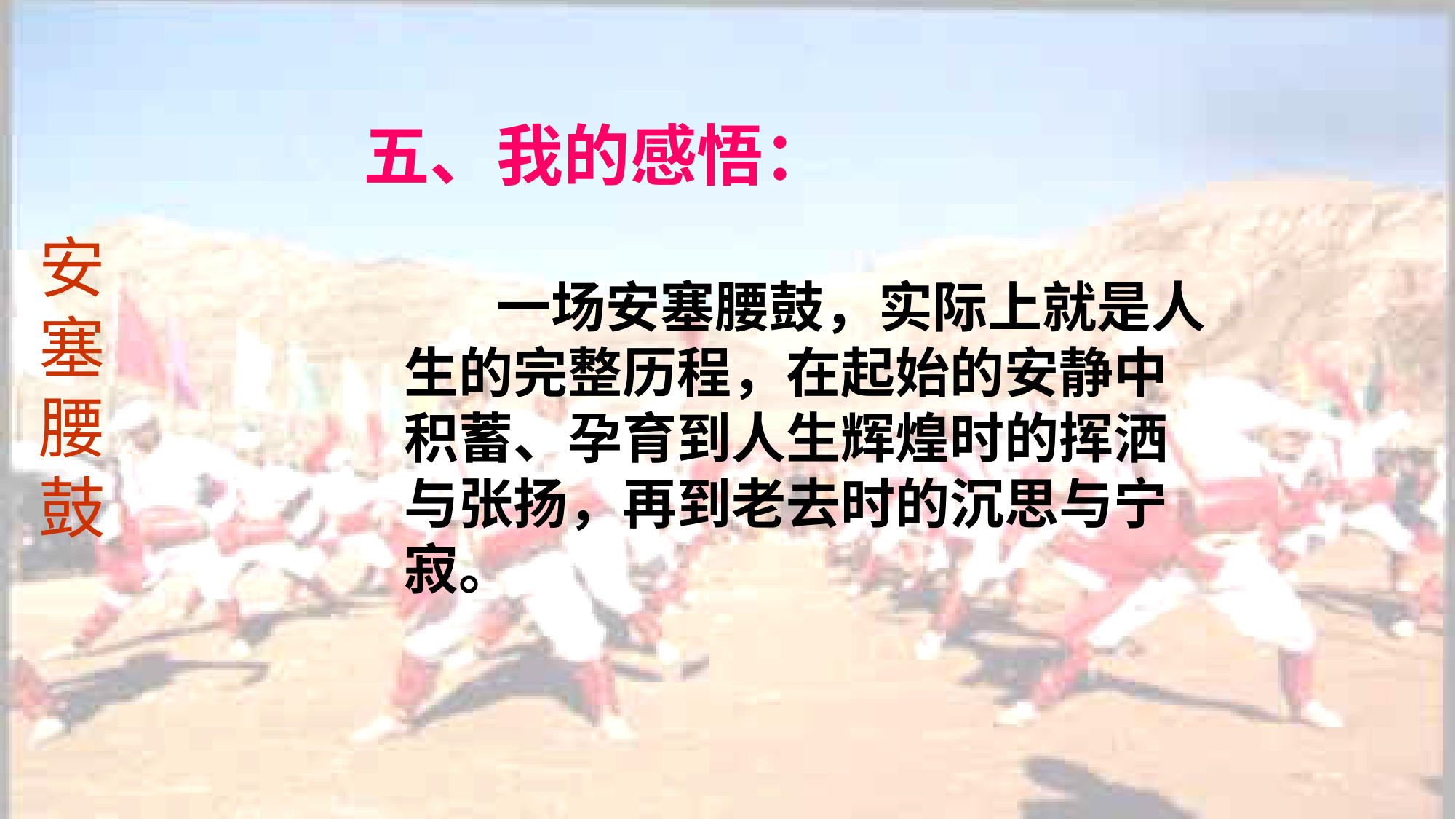

五、我的感悟：

           一场安塞腰鼓，实际上就是人生的完整历程，在起始的安静中积蓄、孕育到人生辉煌时的挥洒与张扬，再到老去时的沉思与宁寂。